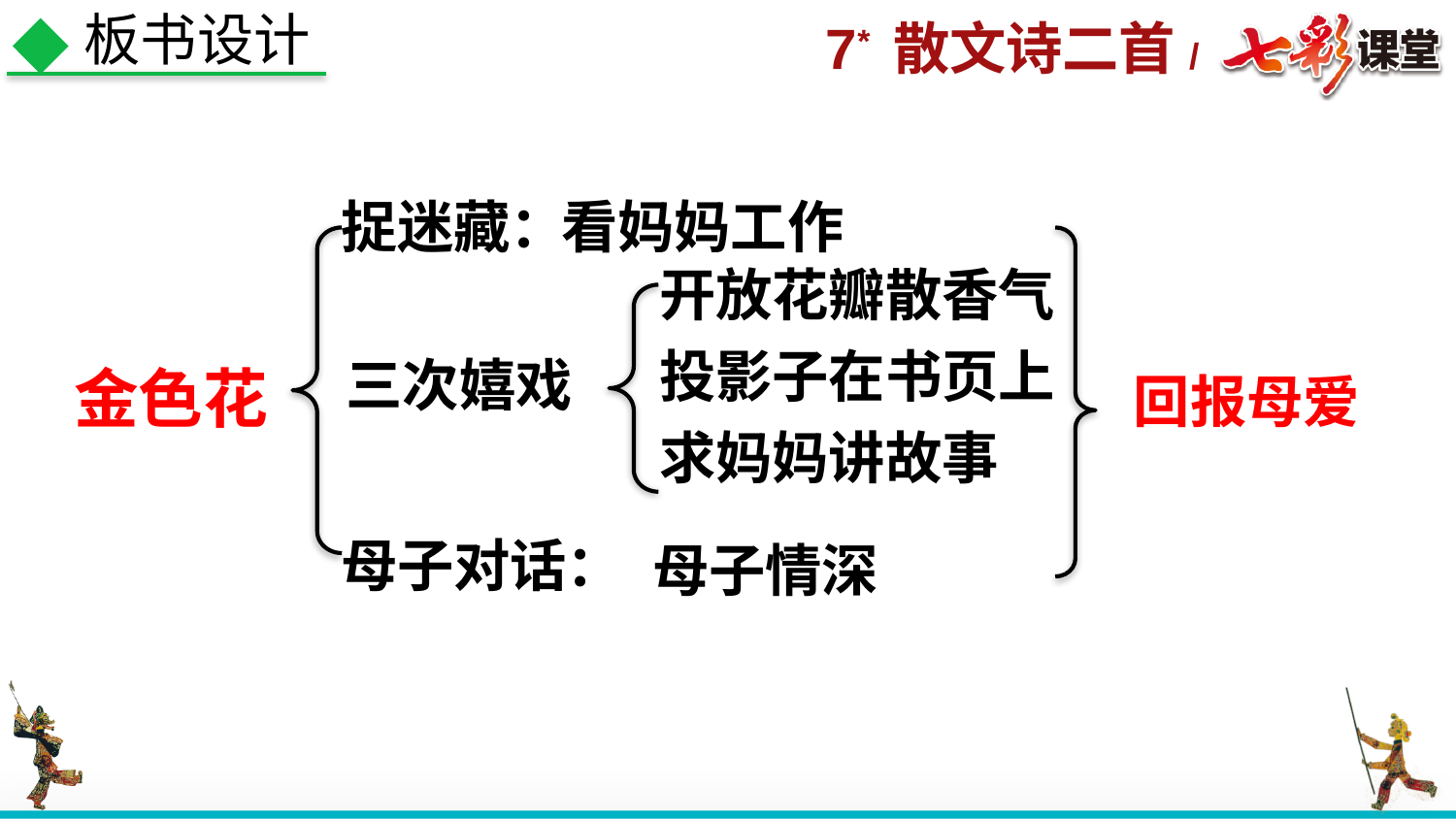

板书设计

看妈妈工作
捉迷藏：

开放花瓣散香气
投影子在书页上
求妈妈讲故事

三次嬉戏
金色花
回报母爱
母子对话：
母子情深